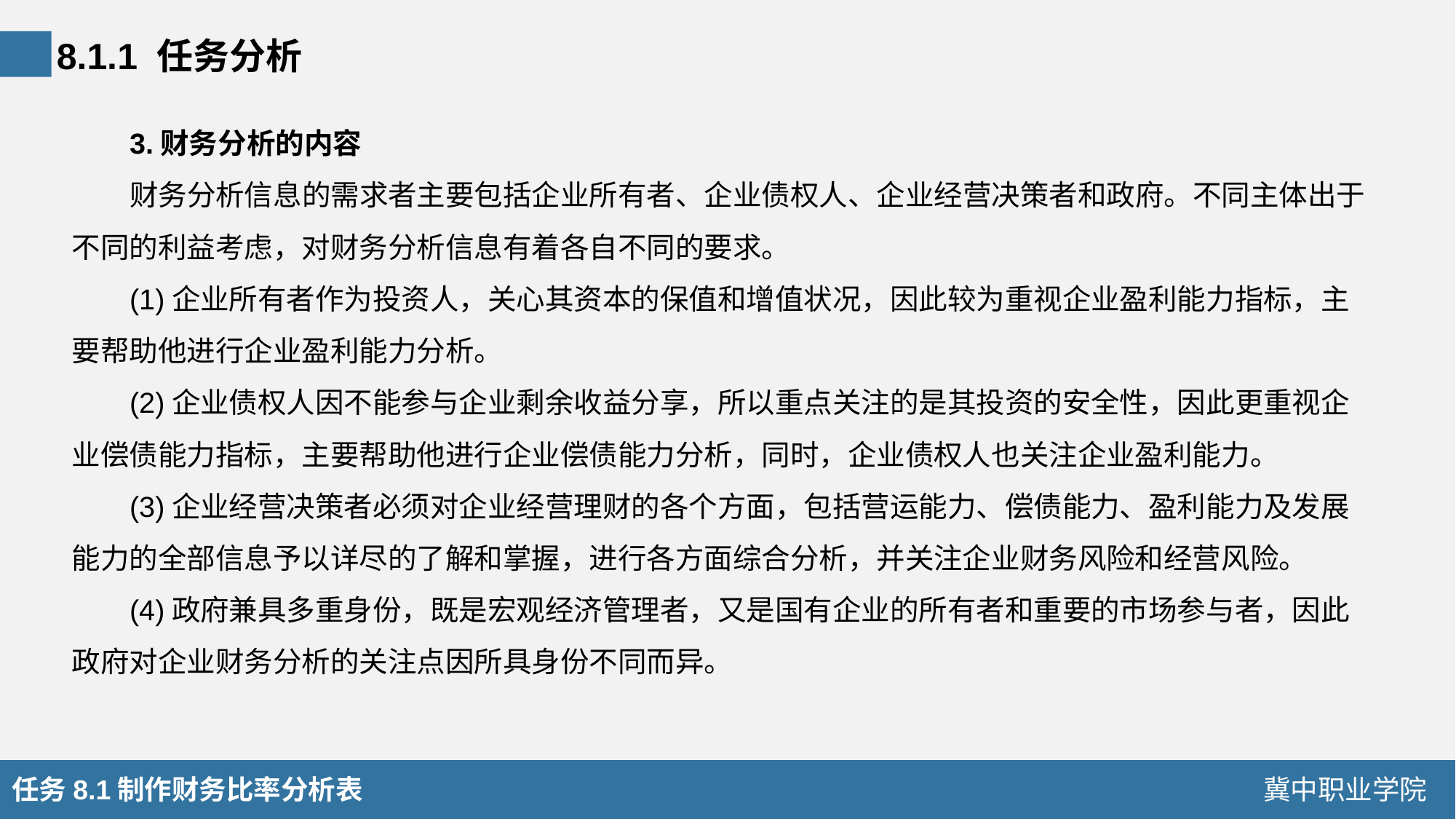

8.1.1 任务分析
3.财务分析的内容
财务分析信息的需求者主要包括企业所有者、企业债权人、企业经营决策者和政府。不同主体出于不同的利益考虑，对财务分析信息有着各自不同的要求。
(1)企业所有者作为投资人，关心其资本的保值和增值状况，因此较为重视企业盈利能力指标，主要帮助他进行企业盈利能力分析。
(2)企业债权人因不能参与企业剩余收益分享，所以重点关注的是其投资的安全性，因此更重视企业偿债能力指标，主要帮助他进行企业偿债能力分析，同时，企业债权人也关注企业盈利能力。
(3)企业经营决策者必须对企业经营理财的各个方面，包括营运能力、偿债能力、盈利能力及发展能力的全部信息予以详尽的了解和掌握，进行各方面综合分析，并关注企业财务风险和经营风险。
(4)政府兼具多重身份，既是宏观经济管理者，又是国有企业的所有者和重要的市场参与者，因此政府对企业财务分析的关注点因所具身份不同而异。

任务8.1制作财务比率分析表
冀中职业学院